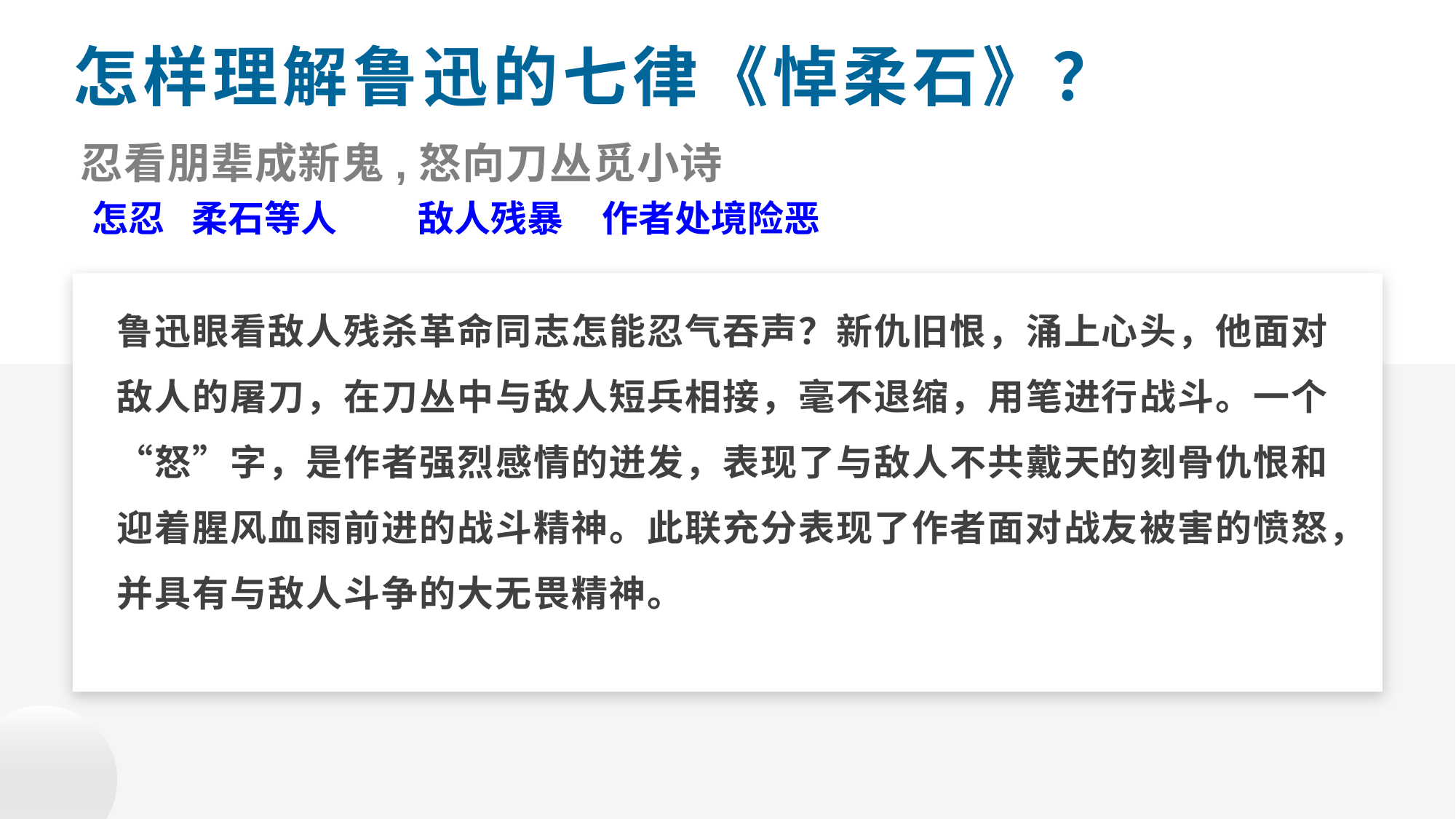

怎样理解鲁迅的七律《悼柔石》？
忍看朋辈成新鬼,怒向刀丛觅小诗
怎忍
柔石等人
敌人残暴
作者处境险恶
2
鲁迅眼看敌人残杀革命同志怎能忍气吞声？新仇旧恨，涌上心头，他面对敌人的屠刀，在刀丛中与敌人短兵相接，毫不退缩，用笔进行战斗。一个“怒”字，是作者强烈感情的迸发，表现了与敌人不共戴天的刻骨仇恨和迎着腥风血雨前进的战斗精神。此联充分表现了作者面对战友被害的愤怒，并具有与敌人斗争的大无畏精神。